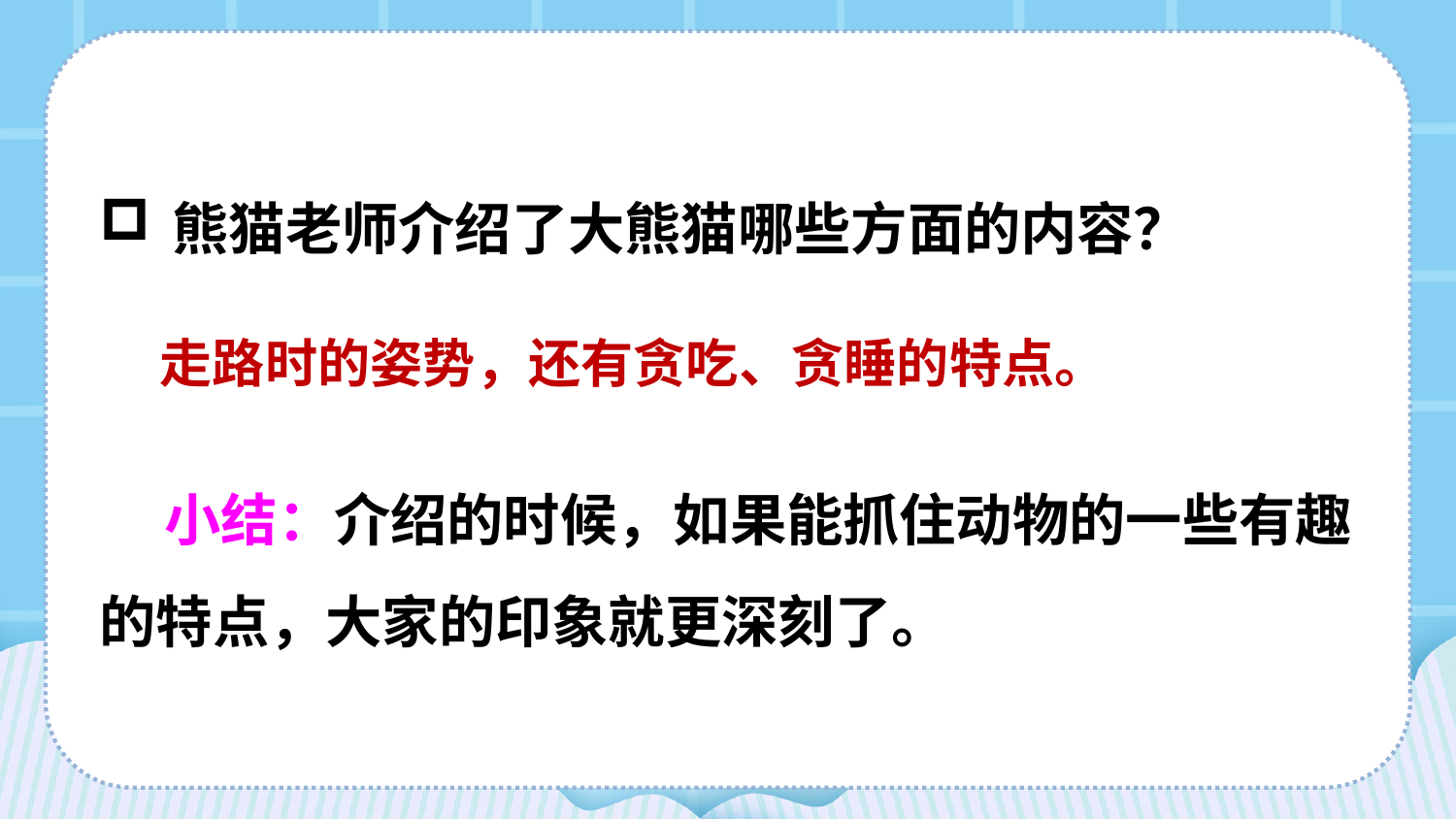

熊猫老师介绍了大熊猫哪些方面的内容？
    走路时的姿势，还有贪吃、贪睡的特点。
    小结：介绍的时候，如果能抓住动物的一些有趣的特点，大家的印象就更深刻了。